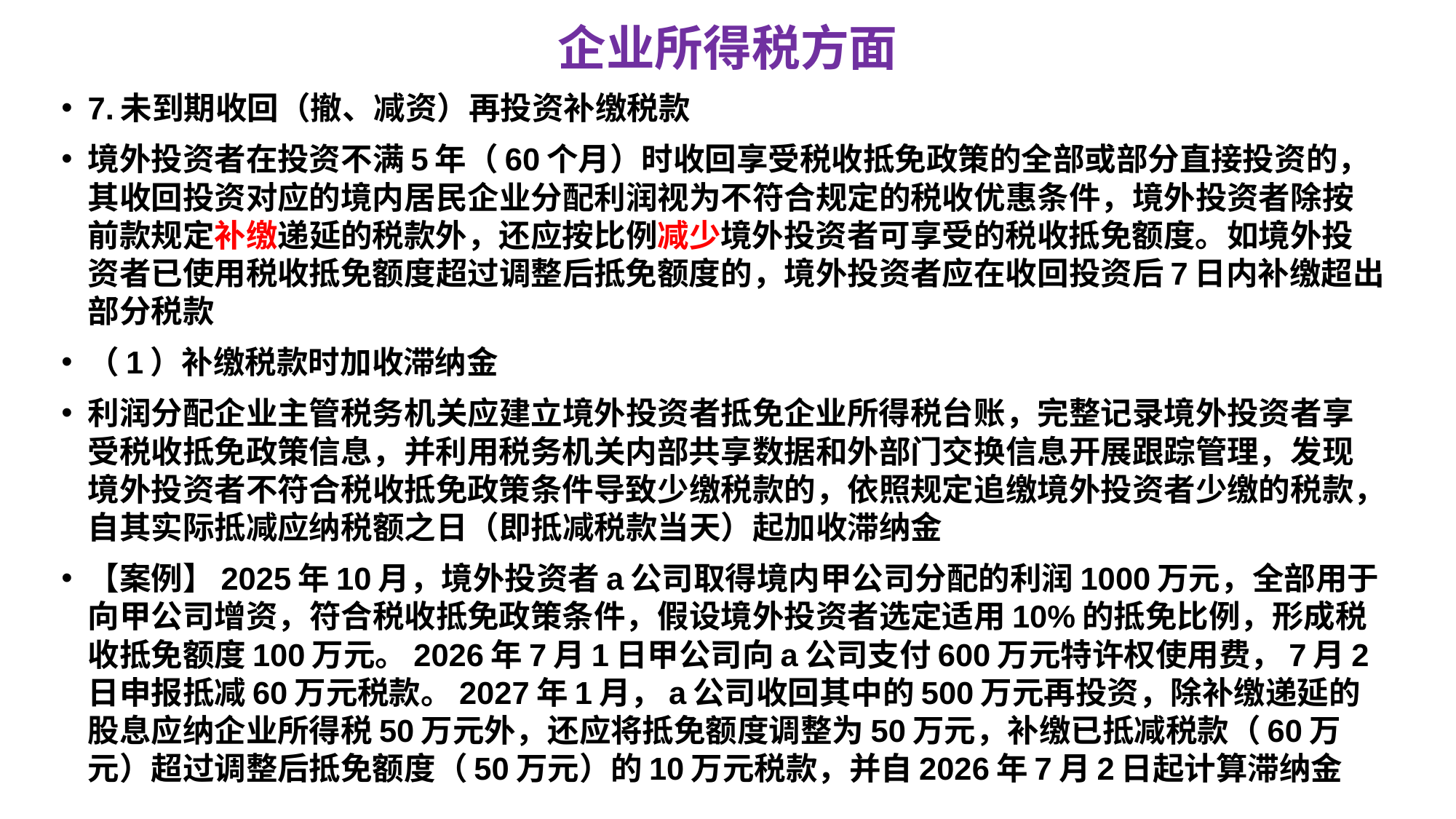

# 企业所得税方面
7.未到期收回（撤、减资）再投资补缴税款
境外投资者在投资不满5年（60个月）时收回享受税收抵免政策的全部或部分直接投资的，其收回投资对应的境内居民企业分配利润视为不符合规定的税收优惠条件，境外投资者除按前款规定补缴递延的税款外，还应按比例减少境外投资者可享受的税收抵免额度。如境外投资者已使用税收抵免额度超过调整后抵免额度的，境外投资者应在收回投资后7日内补缴超出部分税款
（1）补缴税款时加收滞纳金
利润分配企业主管税务机关应建立境外投资者抵免企业所得税台账，完整记录境外投资者享受税收抵免政策信息，并利用税务机关内部共享数据和外部门交换信息开展跟踪管理，发现境外投资者不符合税收抵免政策条件导致少缴税款的，依照规定追缴境外投资者少缴的税款，自其实际抵减应纳税额之日（即抵减税款当天）起加收滞纳金
【案例】2025年10月，境外投资者a公司取得境内甲公司分配的利润1000万元，全部用于向甲公司增资，符合税收抵免政策条件，假设境外投资者选定适用10%的抵免比例，形成税收抵免额度100万元。2026年7月1日甲公司向a公司支付600万元特许权使用费，7月2日申报抵减60万元税款。2027年1月，a公司收回其中的500万元再投资，除补缴递延的股息应纳企业所得税50万元外，还应将抵免额度调整为50万元，补缴已抵减税款（60万元）超过调整后抵免额度（50万元）的10万元税款，并自2026年7月2日起计算滞纳金